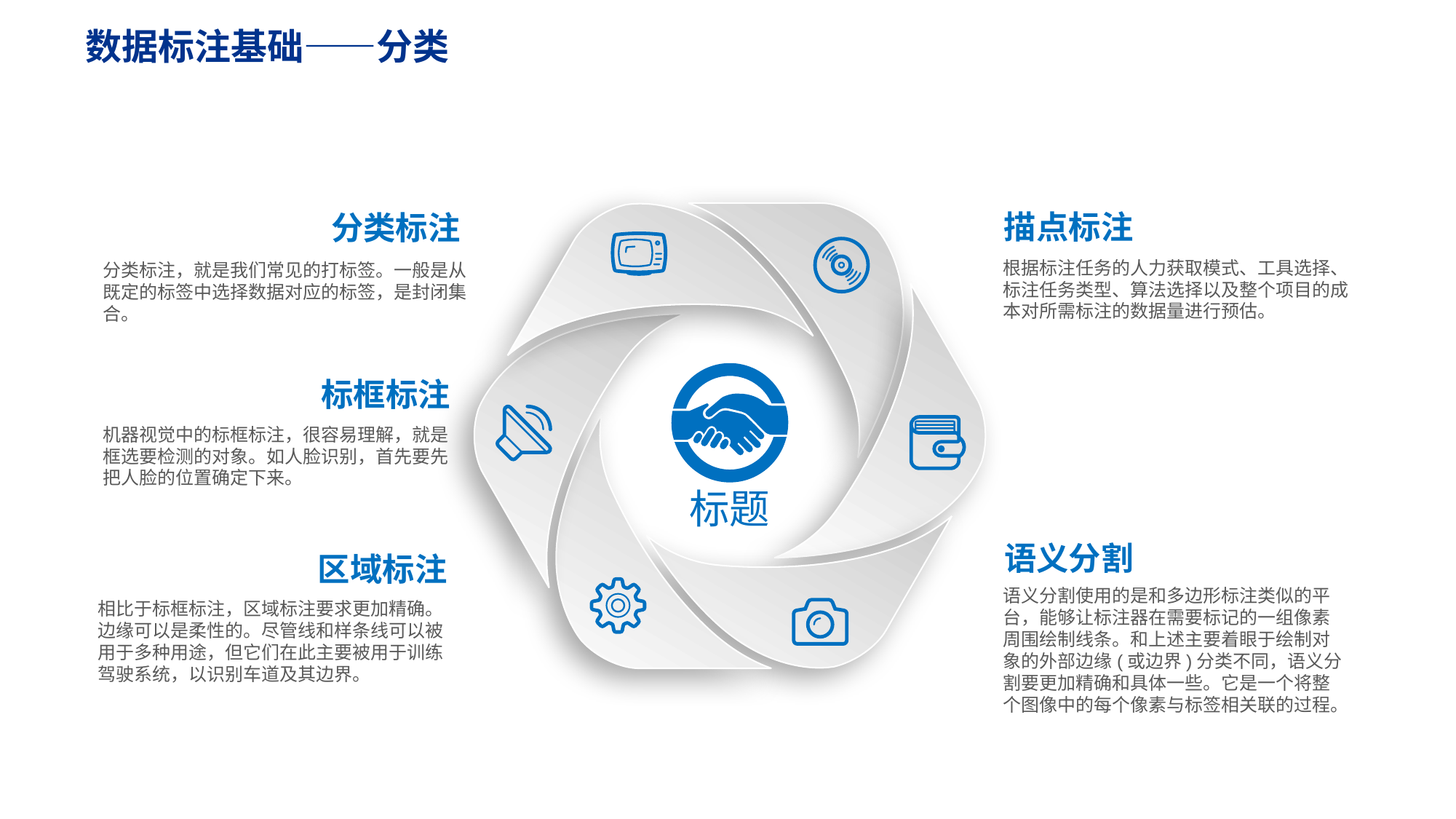

数据标注基础——分类

描点标注
根据标注任务的人力获取模式、工具选择、标注任务类型、算法选择以及整个项目的成本对所需标注的数据量进行预估。
分类标注
分类标注，就是我们常见的打标签。一般是从既定的标签中选择数据对应的标签，是封闭集合。

标框标注
机器视觉中的标框标注，很容易理解，就是框选要检测的对象。如人脸识别，首先要先把人脸的位置确定下来。

标题

语义分割
语义分割使用的是和多边形标注类似的平台，能够让标注器在需要标记的一组像素周围绘制线条。和上述主要着眼于绘制对象的外部边缘(或边界)分类不同，语义分割要更加精确和具体一些。它是一个将整个图像中的每个像素与标签相关联的过程。
区域标注
相比于标框标注，区域标注要求更加精确。边缘可以是柔性的。尽管线和样条线可以被用于多种用途，但它们在此主要被用于训练驾驶系统，以识别车道及其边界。